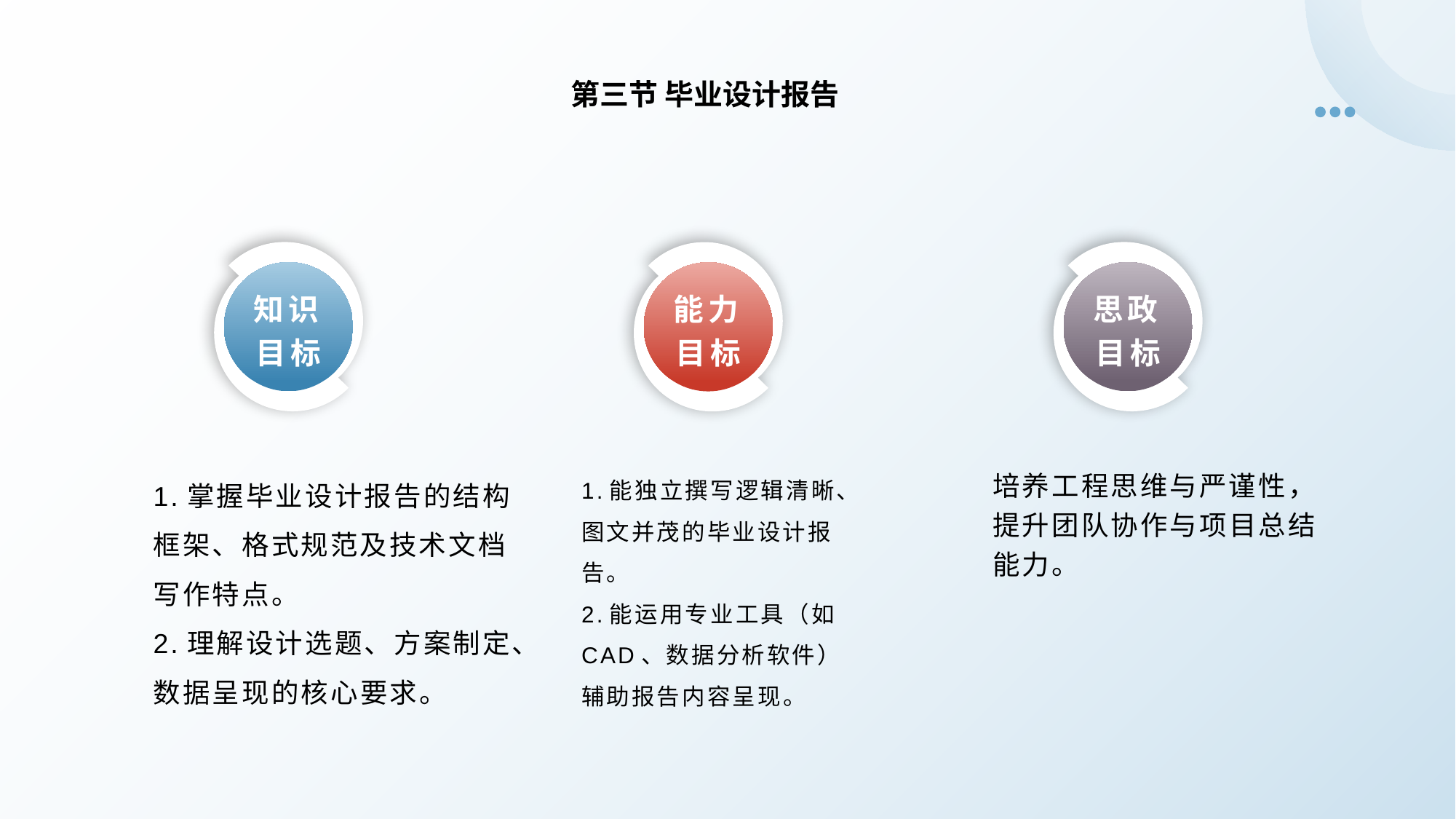

第三节 毕业设计报告

知识目标
思政目标
能力目标
1.掌握毕业设计报告的结构框架、格式规范及技术文档写作特点。
2.理解设计选题、方案制定、数据呈现的核心要求。

培养工程思维与严谨性，提升团队协作与项目总结能力。
1.能独立撰写逻辑清晰、图文并茂的毕业设计报告。
2.能运用专业工具（如CAD、数据分析软件）辅助报告内容呈现。